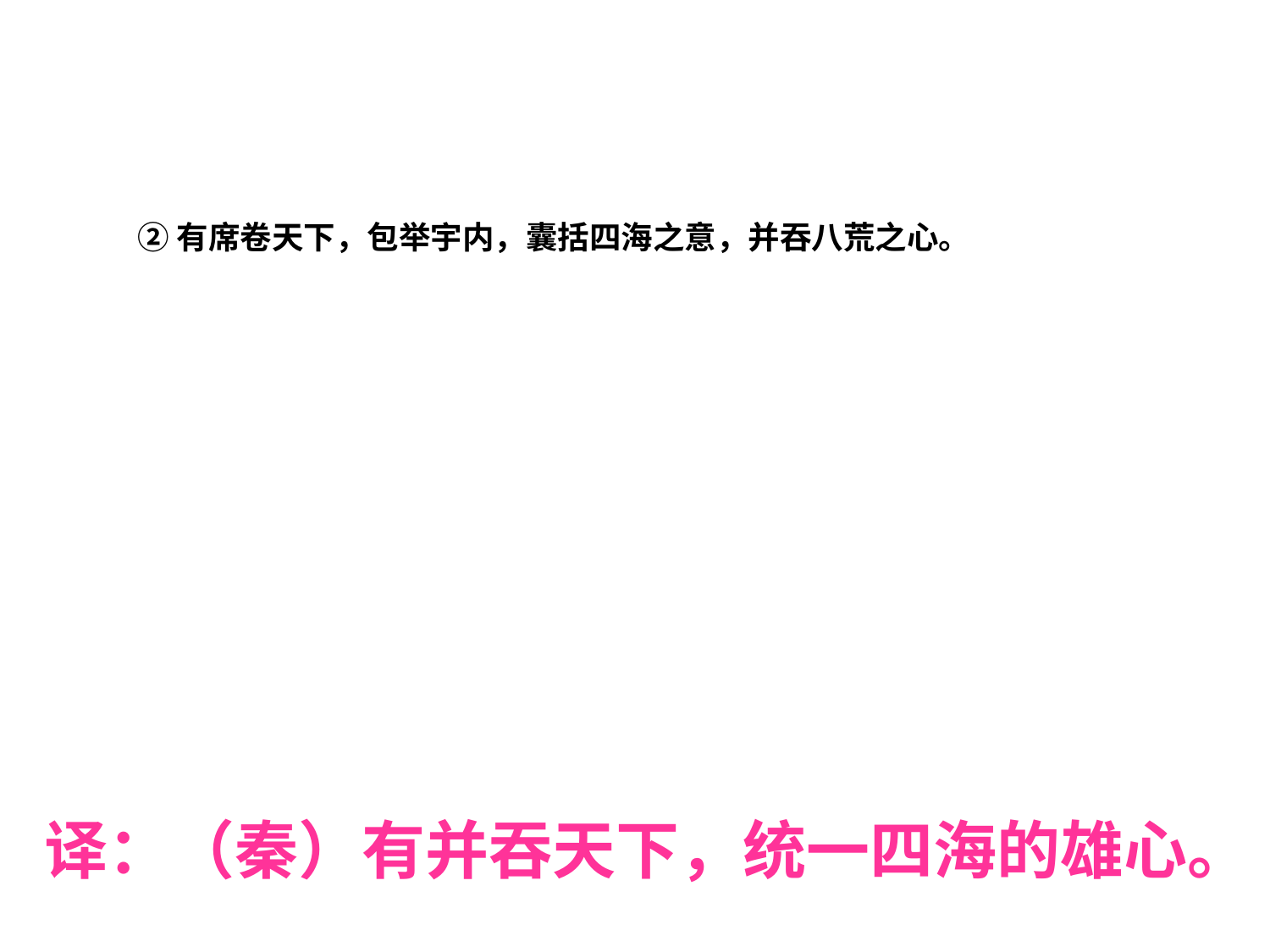

②有席卷天下，包举宇内，囊括四海之意，并吞八荒之心。
译：（秦）有并吞天下，统一四海的雄心。